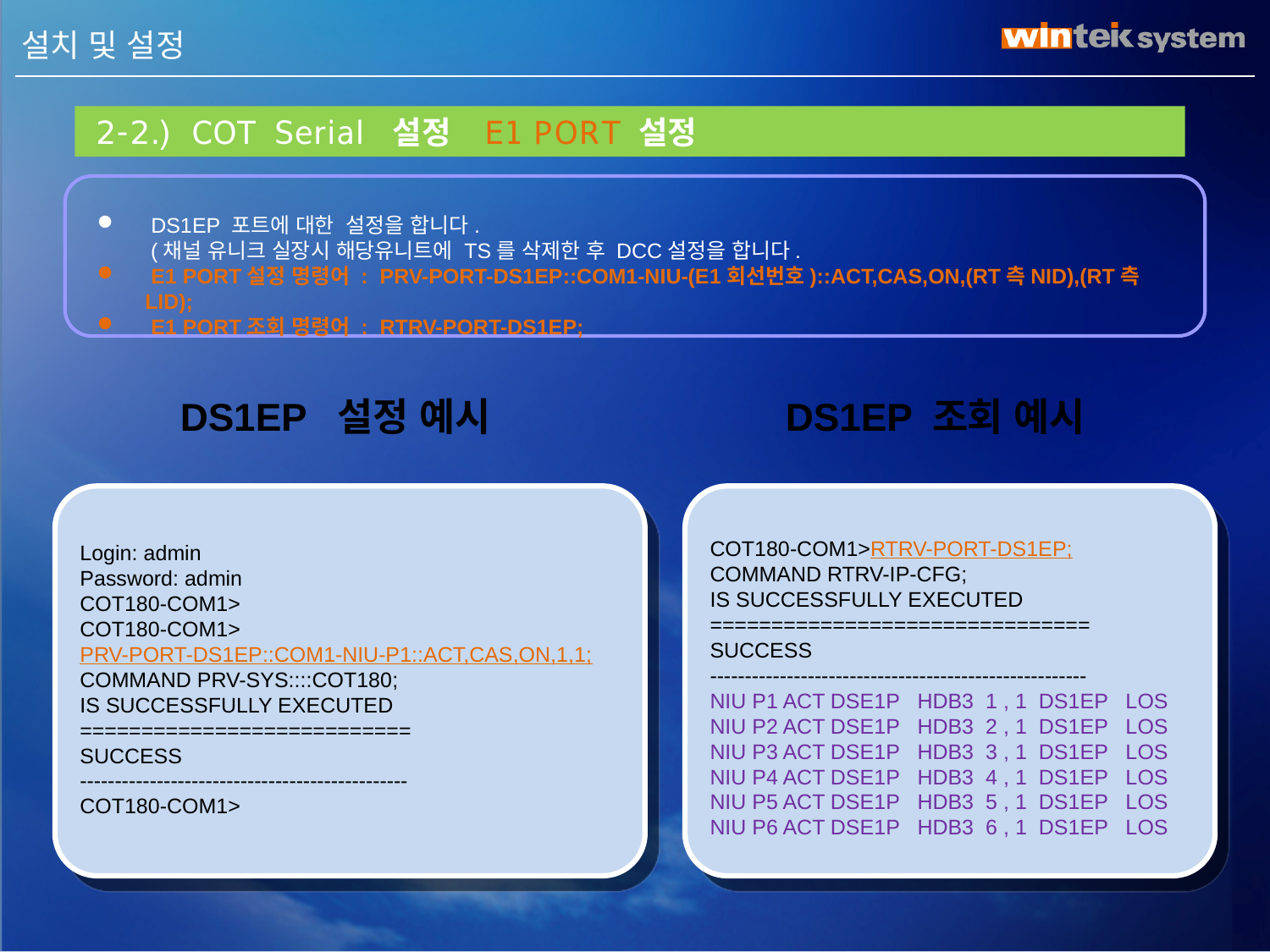

III .    설치 및 설정
 2-2.)  COT  Serial  설정   E1 PORT 설정

 DS1EP 포트에 대한  설정을 합니다.
         (채널 유니크 실장시 해당유니트에 TS를 삭제한 후 DCC설정을 합니다.
 E1 PORT설정 명령어 :  PRV-PORT-DS1EP::COM1-NIU-(E1회선번호)::ACT,CAS,ON,(RT측NID),(RT측LID);
 E1 PORT조회 명령어 :  RTRV-PORT-DS1EP;
 DS1EP  설정 예시
 DS1EP 조회 예시

Login: admin
Password: admin
COT180-COM1>
COT180-COM1>
PRV-PORT-DS1EP::COM1-NIU-P1::ACT,CAS,ON,1,1;
COMMAND PRV-SYS::::COT180;
IS SUCCESSFULLY EXECUTED
===========================
SUCCESS
-----------------------------------------------
COT180-COM1>

COT180-COM1>RTRV-PORT-DS1EP;
COMMAND RTRV-IP-CFG;
IS SUCCESSFULLY EXECUTED
===============================
SUCCESS
------------------------------------------------------
NIU P1 ACT DSE1P   HDB3  1 , 1  DS1EP   LOS
NIU P2 ACT DSE1P   HDB3  2 , 1  DS1EP   LOS
NIU P3 ACT DSE1P   HDB3  3 , 1  DS1EP   LOS
NIU P4 ACT DSE1P   HDB3  4 , 1  DS1EP   LOS
NIU P5 ACT DSE1P   HDB3  5 , 1  DS1EP   LOS
NIU P6 ACT DSE1P   HDB3  6 , 1  DS1EP   LOS